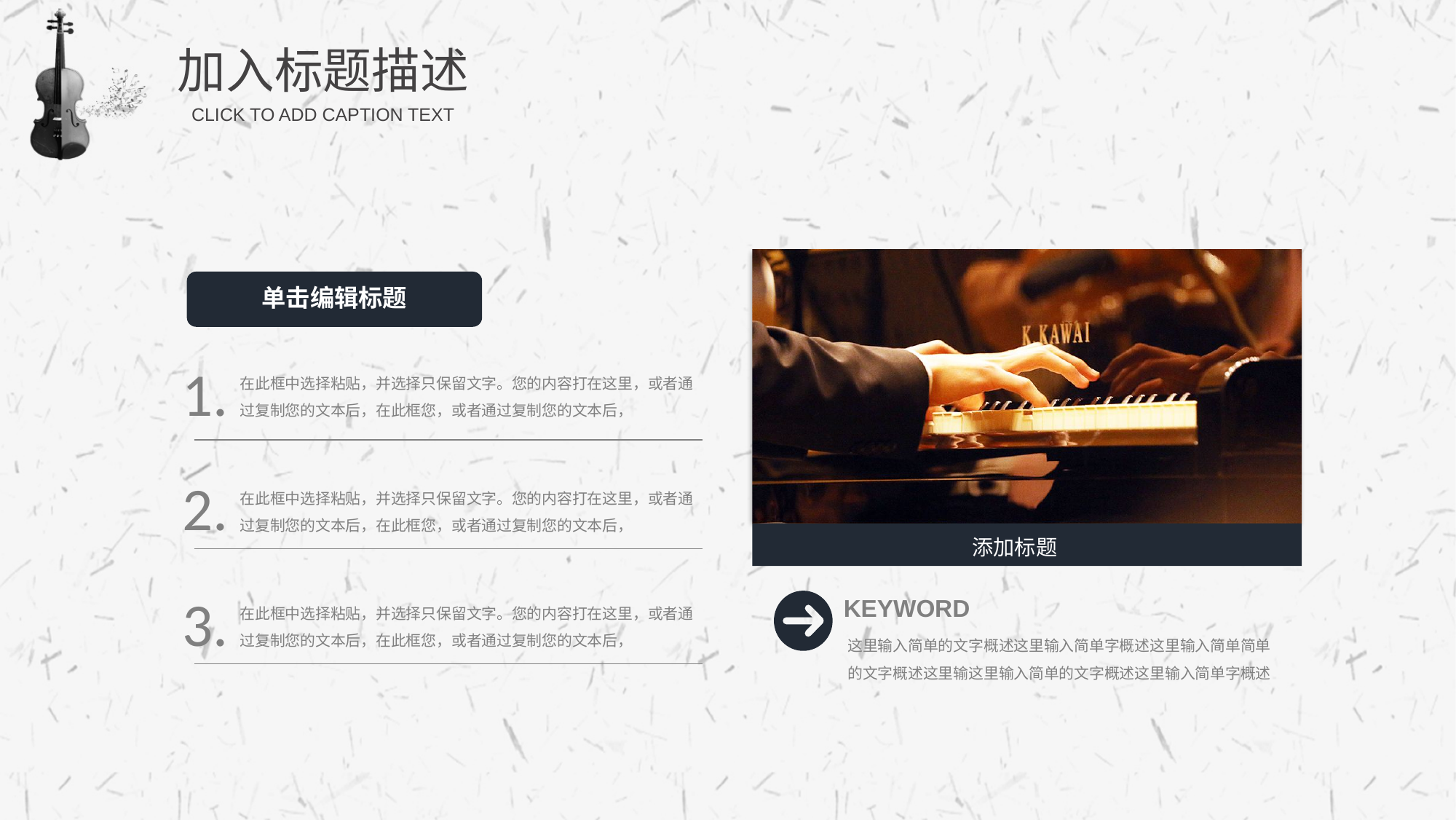

加入标题描述
CLICK TO ADD CAPTION TEXT

添加标题

KEYWORD

这里输入简单的文字概述这里输入简单字概述这里输入简单简单的文字概述这里输这里输入简单的文字概述这里输入简单字概述

单击编辑标题
1.
在此框中选择粘贴，并选择只保留文字。您的内容打在这里，或者通过复制您的文本后，在此框您，或者通过复制您的文本后，
2.
在此框中选择粘贴，并选择只保留文字。您的内容打在这里，或者通过复制您的文本后，在此框您，或者通过复制您的文本后，
3.
在此框中选择粘贴，并选择只保留文字。您的内容打在这里，或者通过复制您的文本后，在此框您，或者通过复制您的文本后，